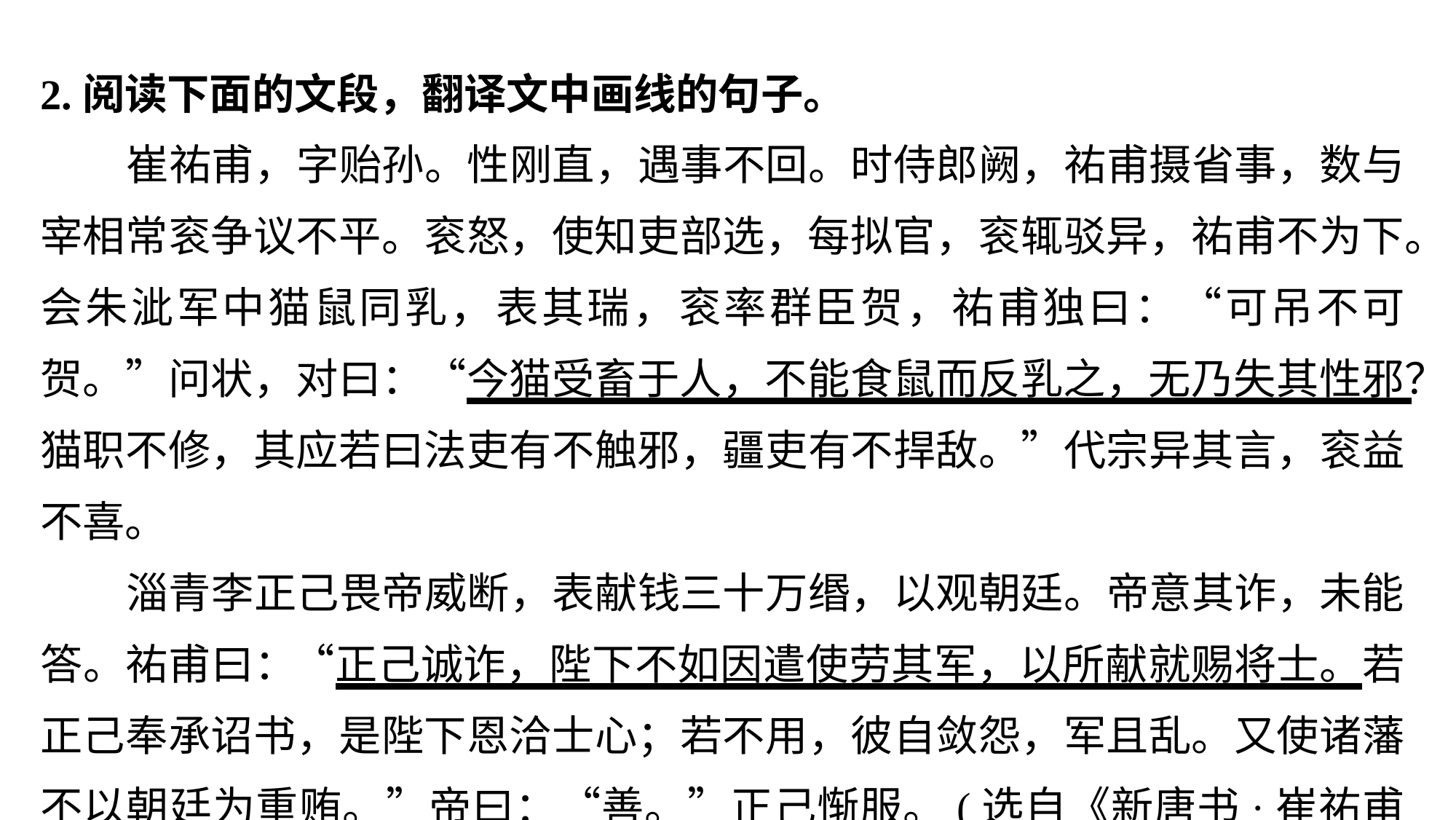

2.阅读下面的文段，翻译文中画线的句子。
崔祐甫，字贻孙。性刚直，遇事不回。时侍郎阙，祐甫摄省事，数与宰相常衮争议不平。衮怒，使知吏部选，每拟官，衮辄驳异，祐甫不为下。会朱泚军中猫鼠同乳，表其瑞，衮率群臣贺，祐甫独曰：“可吊不可贺。”问状，对曰：“今猫受畜于人，不能食鼠而反乳之，无乃失其性邪？猫职不修，其应若曰法吏有不触邪，疆吏有不捍敌。”代宗异其言，衮益不喜。
淄青李正己畏帝威断，表献钱三十万缗，以观朝廷。帝意其诈，未能答。祐甫曰：“正己诚诈，陛下不如因遣使劳其军，以所献就赐将士。若正己奉承诏书，是陛下恩洽士心；若不用，彼自敛怨，军且乱。又使诸藩不以朝廷为重贿。”帝曰：“善。”正己惭服。(选自《新唐书·崔祐甫传》，有删改)